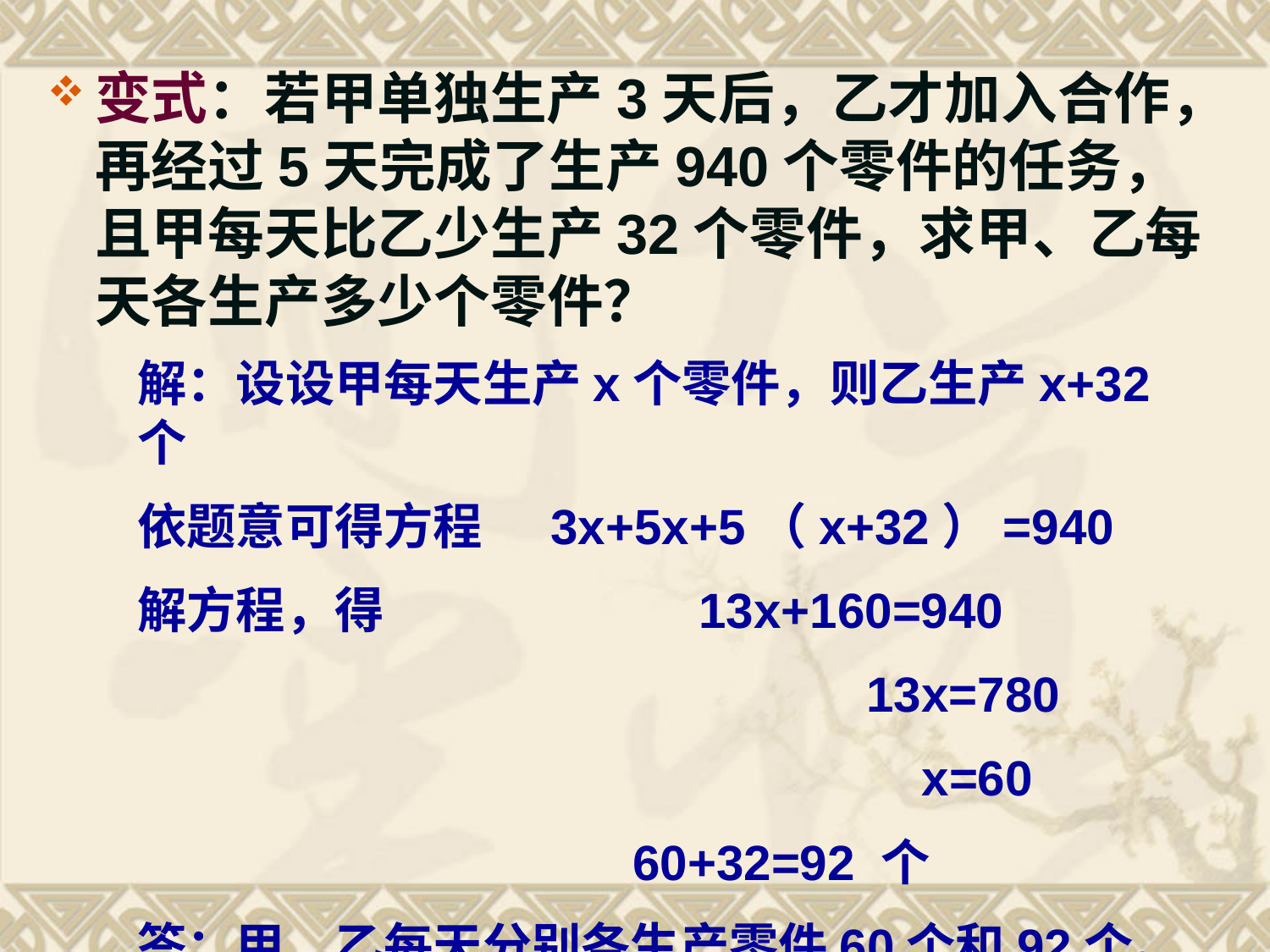

变式：若甲单独生产3天后，乙才加入合作，再经过5天完成了生产940个零件的任务，且甲每天比乙少生产32个零件，求甲、乙每天各生产多少个零件？
解：设设甲每天生产x个零件，则乙生产x+32个
依题意可得方程     3x+5x+5（x+32）=940
解方程，得                           13x+160=940
                                                     13x=780
                                                         x=60
                                    60+32=92 个
答：甲、乙每天分别各生产零件60个和92个。